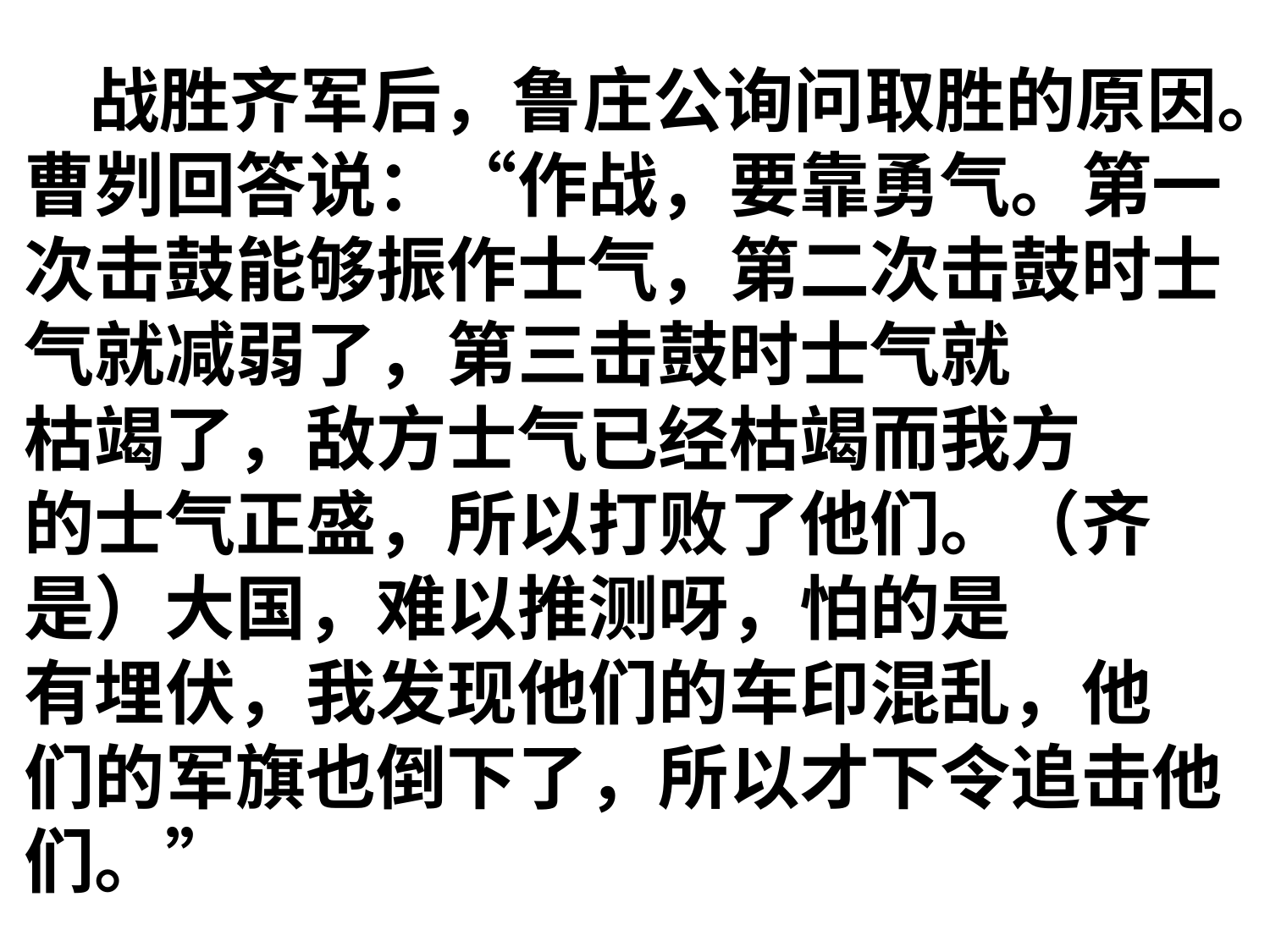

战胜齐军后，鲁庄公询问取胜的原因。
曹刿回答说：“作战，要靠勇气。第一
次击鼓能够振作士气，第二次击鼓时士
气就减弱了，第三击鼓时士气就
枯竭了，敌方士气已经枯竭而我方
的士气正盛，所以打败了他们。（齐
是）大国，难以推测呀，怕的是
有埋伏，我发现他们的车印混乱，他
们的军旗也倒下了，所以才下令追击他
们。”